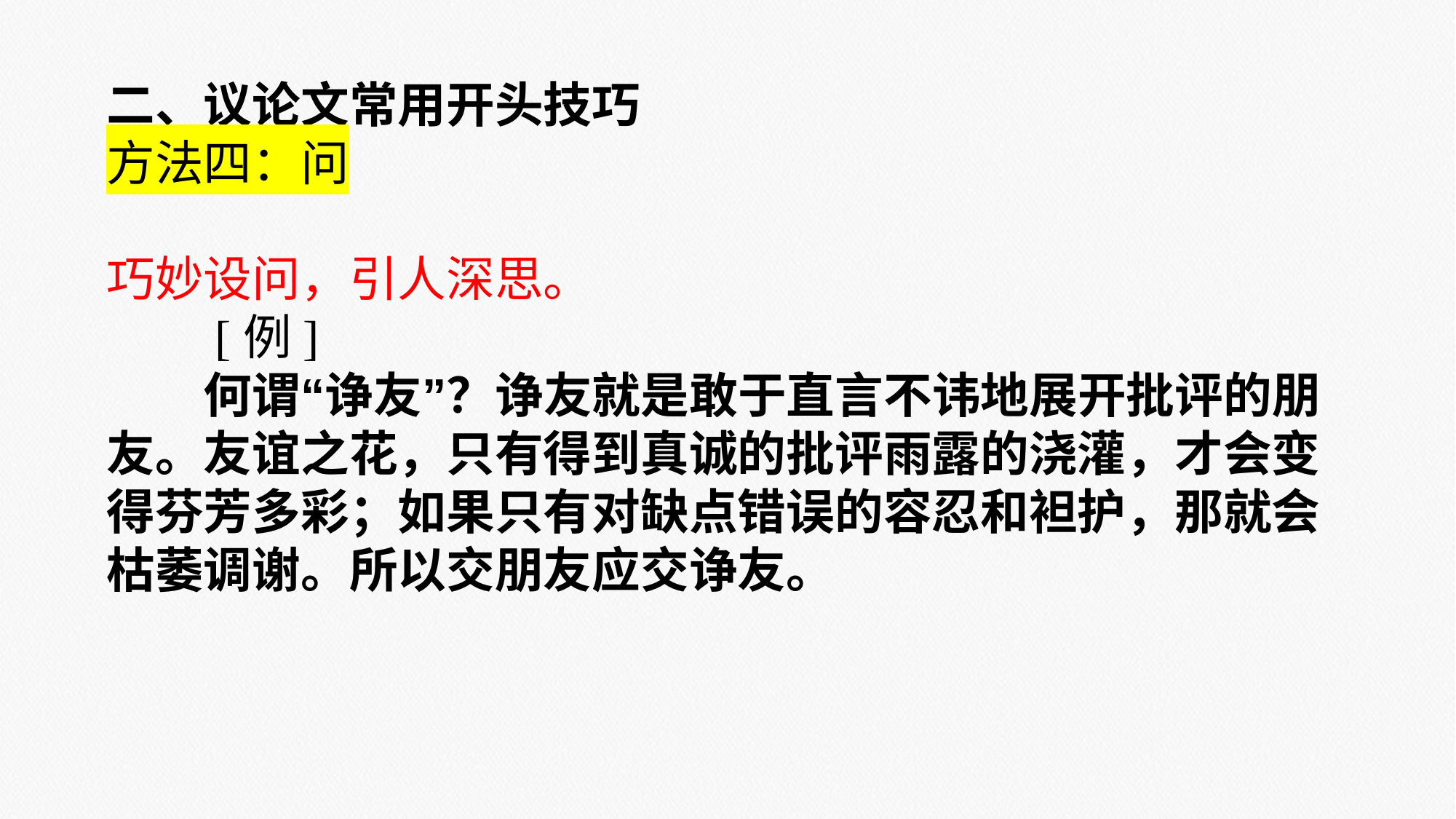

二、议论文常用开头技巧
方法四：问

巧妙设问，引人深思。
　　[例]
　　何谓“诤友”？诤友就是敢于直言不讳地展开批评的朋友。友谊之花，只有得到真诚的批评雨露的浇灌，才会变得芬芳多彩；如果只有对缺点错误的容忍和袒护，那就会枯萎调谢。所以交朋友应交诤友。